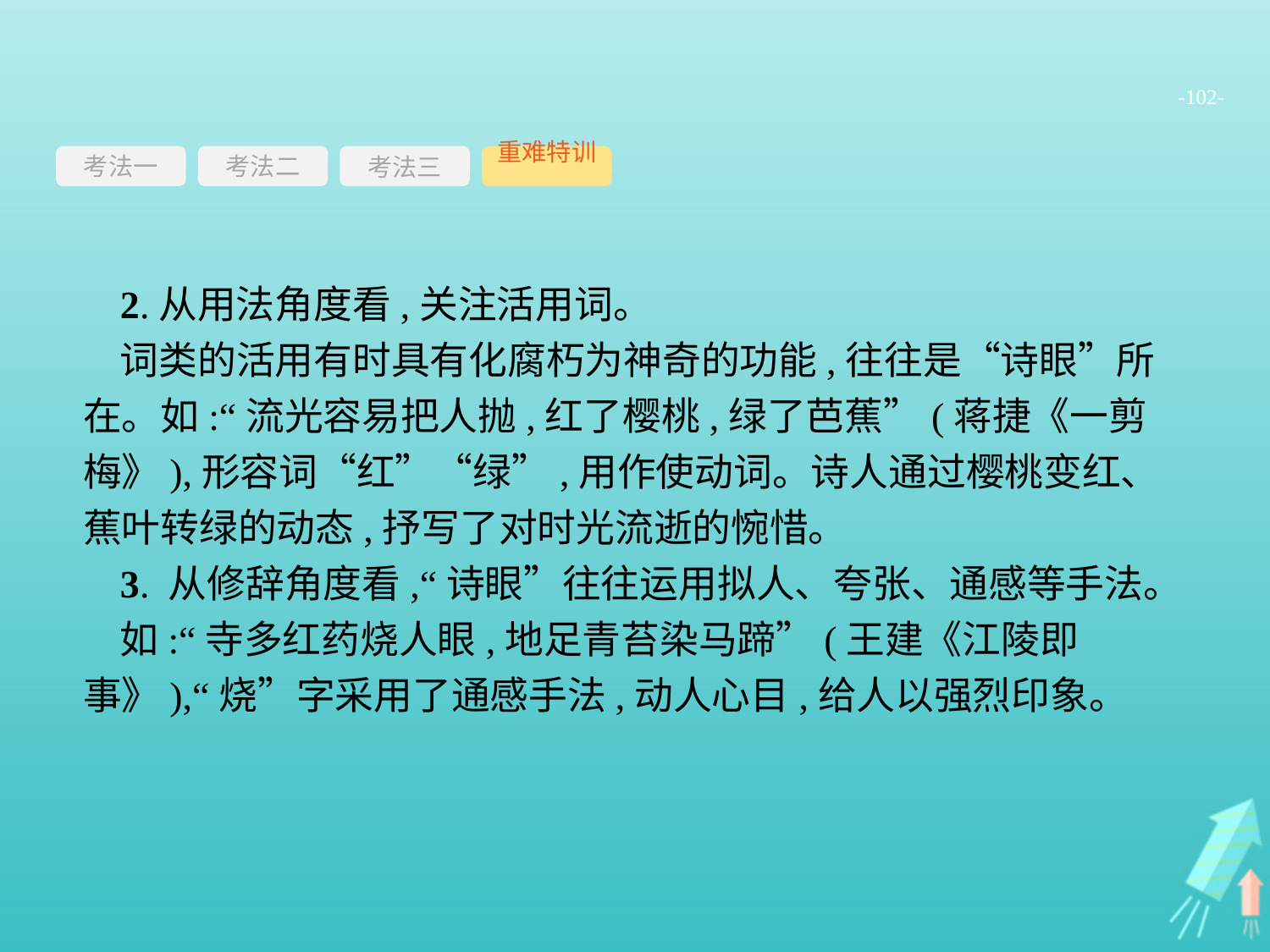

-102-
考法一
考法三
重难特训
考法二
2.从用法角度看,关注活用词。
词类的活用有时具有化腐朽为神奇的功能,往往是“诗眼”所在。如:“流光容易把人抛,红了樱桃,绿了芭蕉”(蒋捷《一剪梅》),形容词“红”“绿”,用作使动词。诗人通过樱桃变红、蕉叶转绿的动态,抒写了对时光流逝的惋惜。
3. 从修辞角度看,“诗眼”往往运用拟人、夸张、通感等手法。
如:“寺多红药烧人眼,地足青苔染马蹄”(王建《江陵即事》),“烧”字采用了通感手法,动人心目,给人以强烈印象。